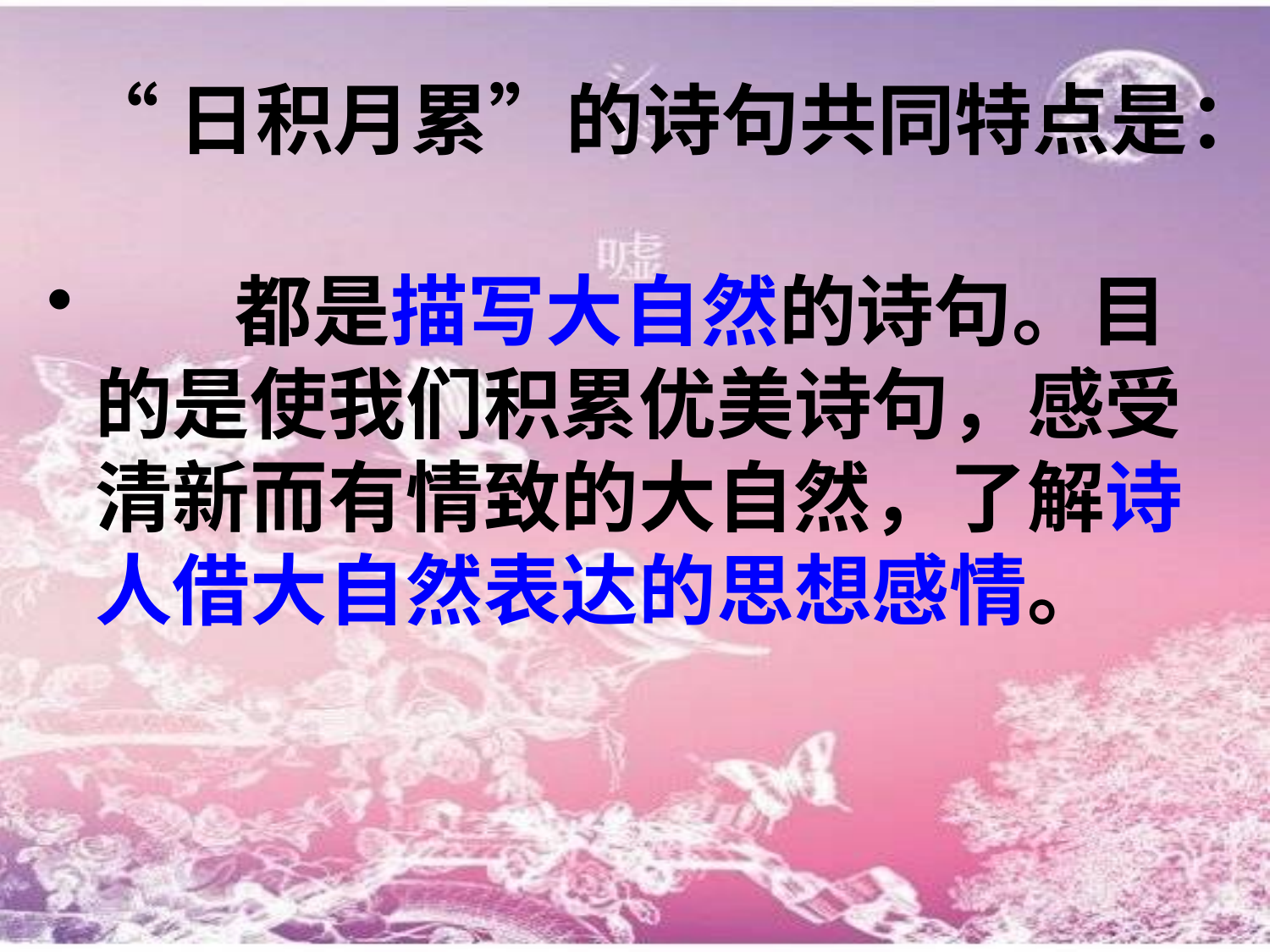

# “日积月累”的诗句共同特点是：
       都是描写大自然的诗句。目的是使我们积累优美诗句，感受清新而有情致的大自然，了解诗人借大自然表达的思想感情。